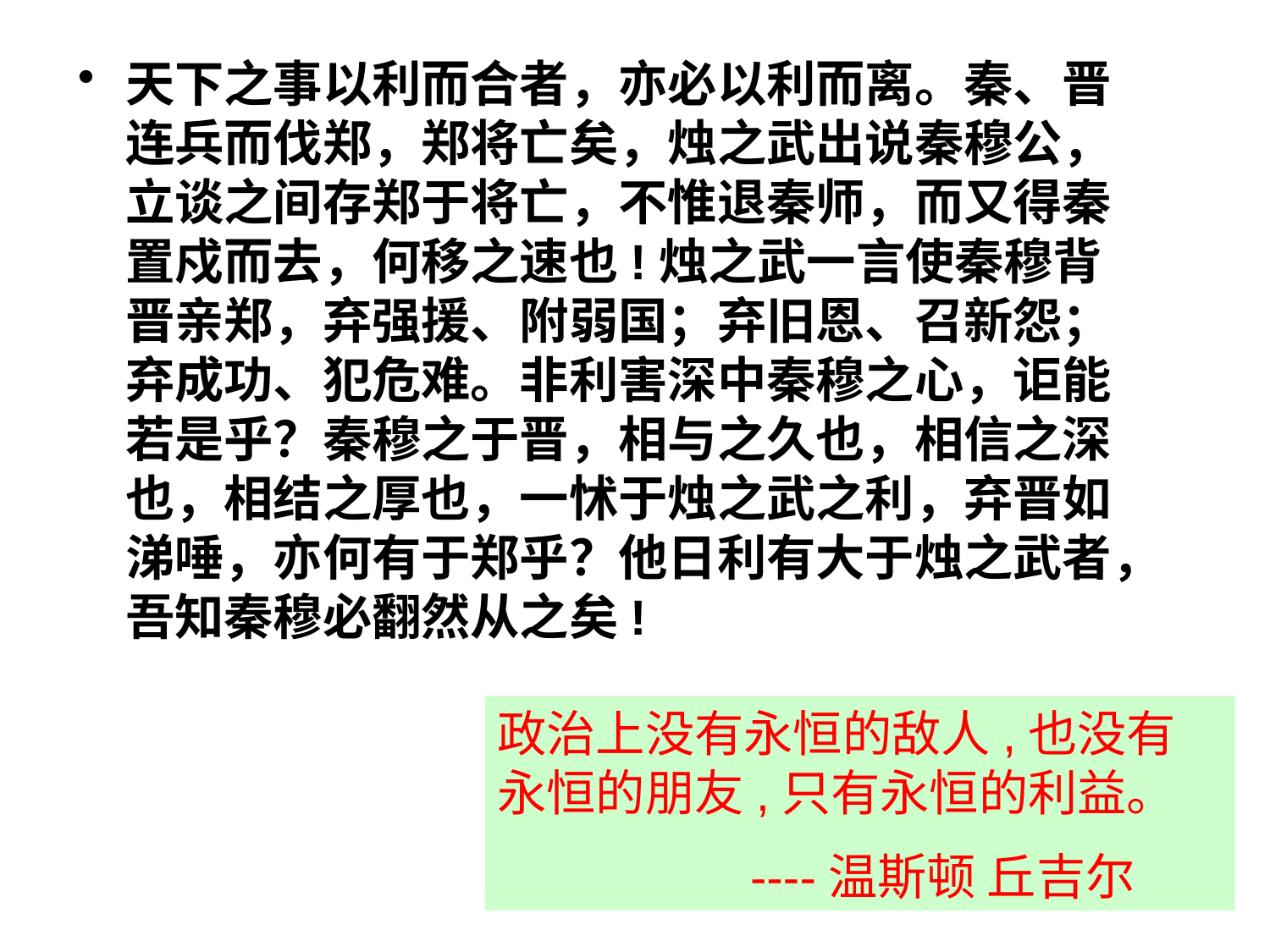

天下之事以利而合者，亦必以利而离。秦、晋连兵而伐郑，郑将亡矣，烛之武出说秦穆公，立谈之间存郑于将亡，不惟退秦师，而又得秦置戍而去，何移之速也!烛之武一言使秦穆背晋亲郑，弃强援、附弱国；弃旧恩、召新怨；弃成功、犯危难。非利害深中秦穆之心，讵能若是乎？秦穆之于晋，相与之久也，相信之深也，相结之厚也，一怵于烛之武之利，弃晋如涕唾，亦何有于郑乎？他日利有大于烛之武者，吾知秦穆必翻然从之矣!
政治上没有永恒的敌人,也没有永恒的朋友,只有永恒的利益。
            ----温斯顿 丘吉尔